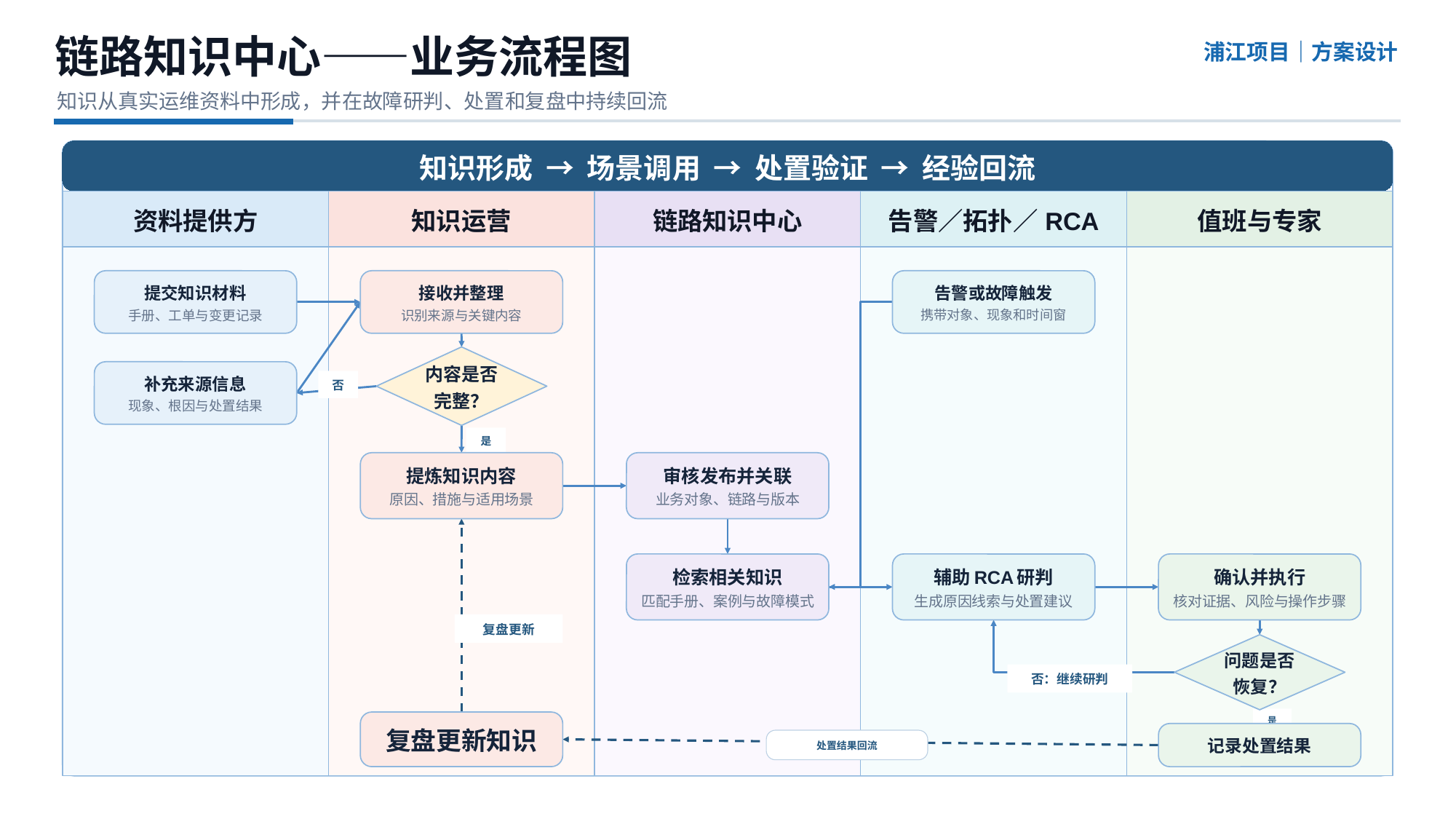

链路知识中心——业务流程图
浦江项目｜方案设计
知识从真实运维资料中形成，并在故障研判、处置和复盘中持续回流

知识形成  →  场景调用  →  处置验证  →  经验回流

资料提供方
知识运营
链路知识中心
告警／拓扑／RCA
值班与专家

提交知识材料
手册、工单与变更记录

接收并整理
识别来源与关键内容

告警或故障触发
携带对象、现象和时间窗

内容是否
完整？

补充来源信息
现象、根因与处置结果
否
是

提炼知识内容
原因、措施与适用场景

审核发布并关联
业务对象、链路与版本

检索相关知识
匹配手册、案例与故障模式

辅助RCA研判
生成原因线索与处置建议

确认并执行
核对证据、风险与操作步骤
复盘更新

问题是否
恢复？
否：继续研判
是

复盘更新知识

记录处置结果
处置结果回流